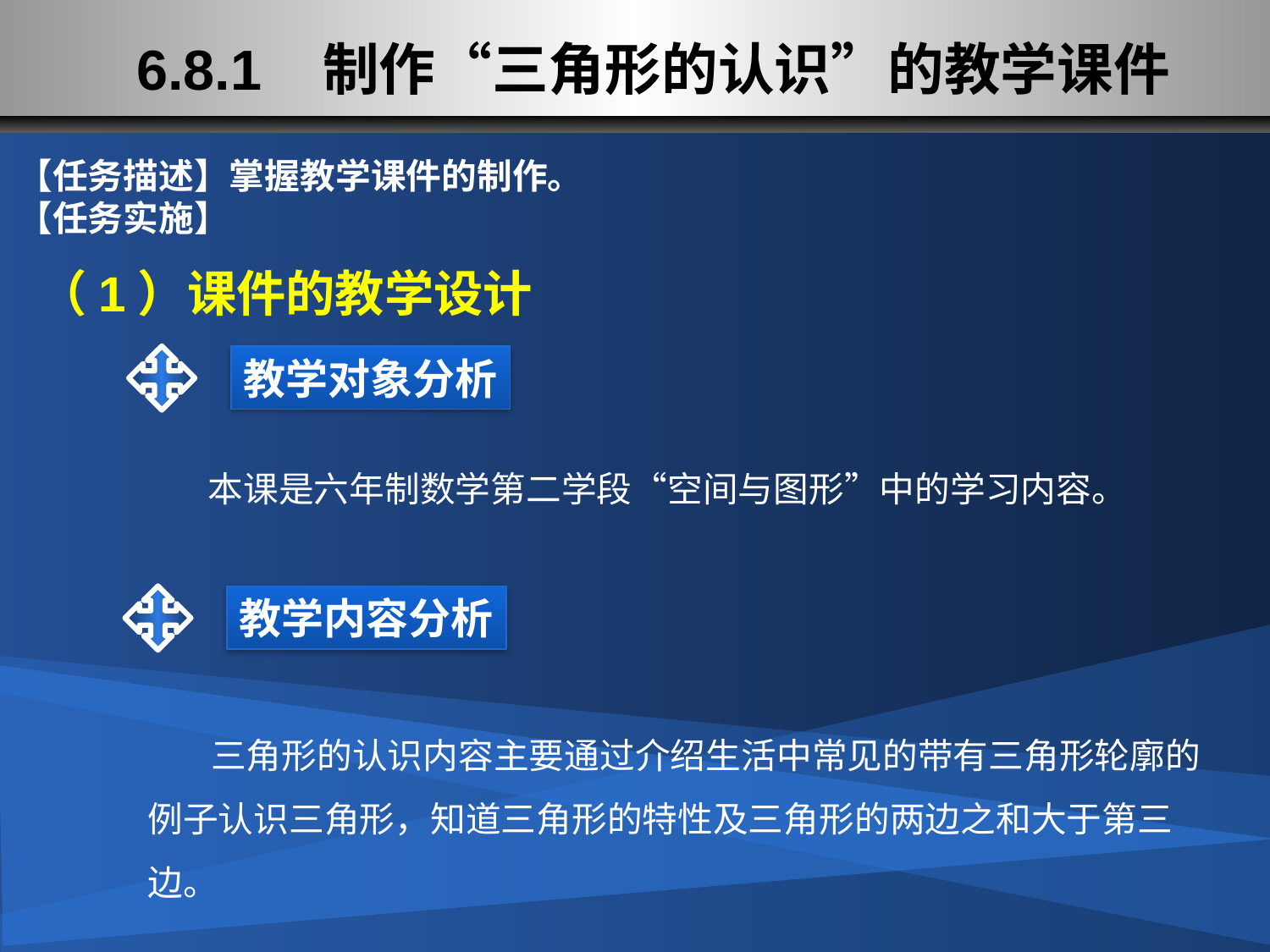

# 6.8.1   制作“三角形的认识”的教学课件
【任务描述】掌握教学课件的制作。
【任务实施】
（1）课件的教学设计

教学对象分析
本课是六年制数学第二学段“空间与图形”中的学习内容。

教学内容分析
       三角形的认识内容主要通过介绍生活中常见的带有三角形轮廓的例子认识三角形，知道三角形的特性及三角形的两边之和大于第三边。